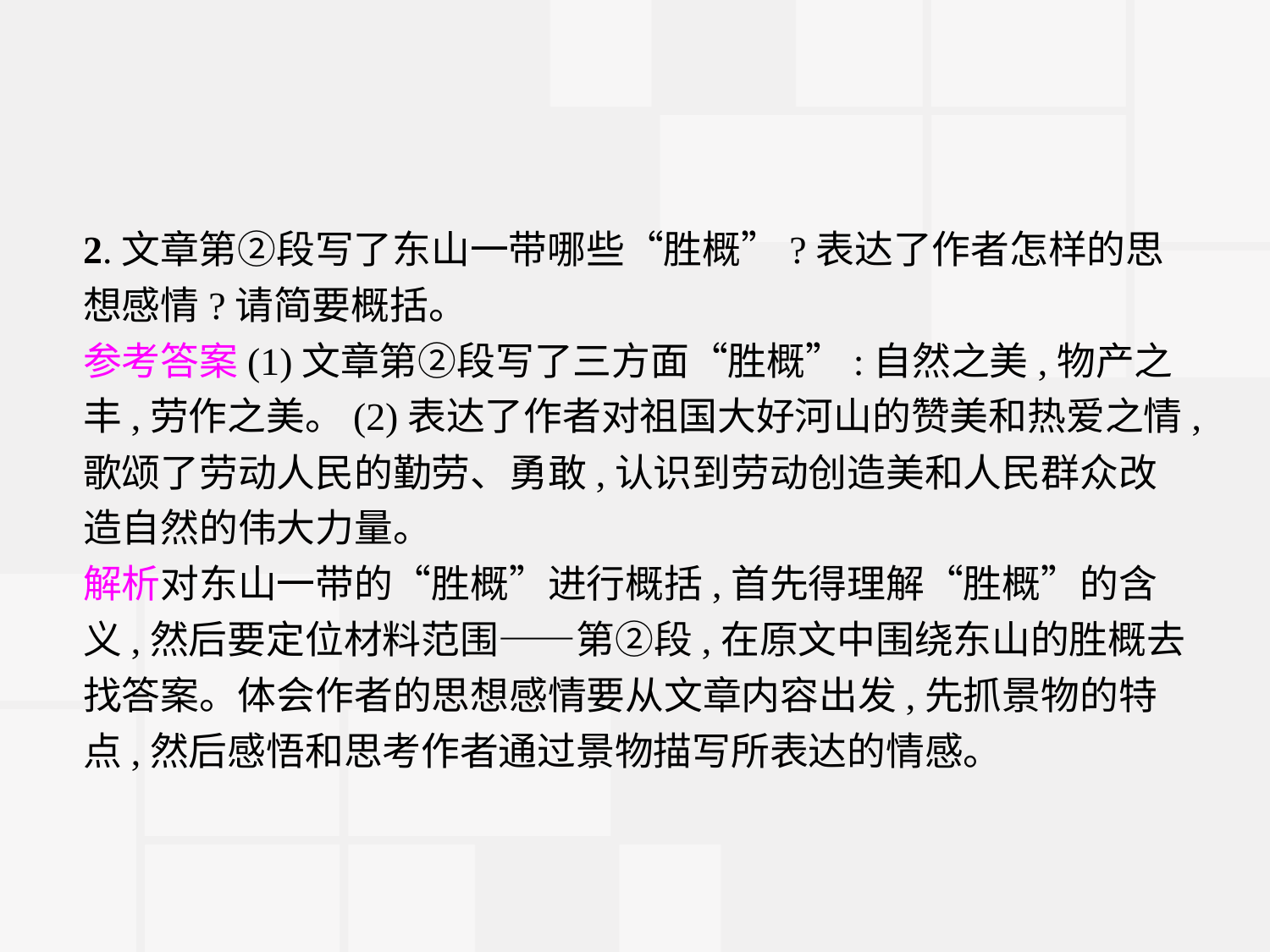

2.文章第②段写了东山一带哪些“胜概”?表达了作者怎样的思想感情?请简要概括。
参考答案(1)文章第②段写了三方面“胜概”:自然之美,物产之丰,劳作之美。(2)表达了作者对祖国大好河山的赞美和热爱之情,歌颂了劳动人民的勤劳、勇敢,认识到劳动创造美和人民群众改造自然的伟大力量。
解析对东山一带的“胜概”进行概括,首先得理解“胜概”的含义,然后要定位材料范围——第②段,在原文中围绕东山的胜概去找答案。体会作者的思想感情要从文章内容出发,先抓景物的特点,然后感悟和思考作者通过景物描写所表达的情感。